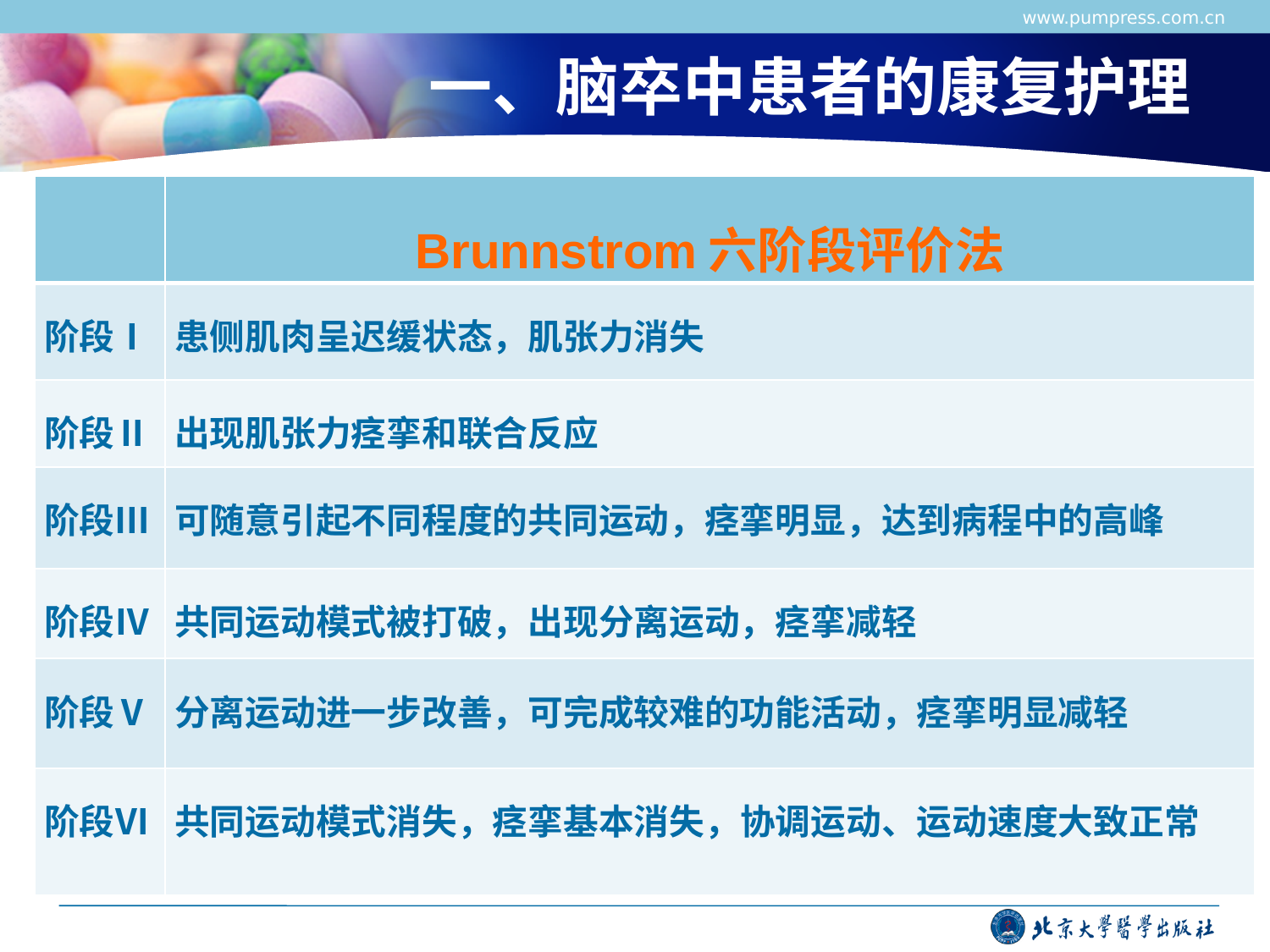

www.pumpress.com.cn
# 一、脑卒中患者的康复护理
|  | Brunnstrom六阶段评价法 |
| --- | --- |
| 阶段Ⅰ | 患侧肌肉呈迟缓状态，肌张力消失 |
| 阶段Ⅱ | 出现肌张力痉挛和联合反应 |
| 阶段Ⅲ | 可随意引起不同程度的共同运动，痉挛明显，达到病程中的高峰 |
| 阶段Ⅳ | 共同运动模式被打破，出现分离运动，痉挛减轻 |
| 阶段Ⅴ | 分离运动进一步改善，可完成较难的功能活动，痉挛明显减轻 |
| 阶段Ⅵ | 共同运动模式消失，痉挛基本消失，协调运动、运动速度大致正常 |